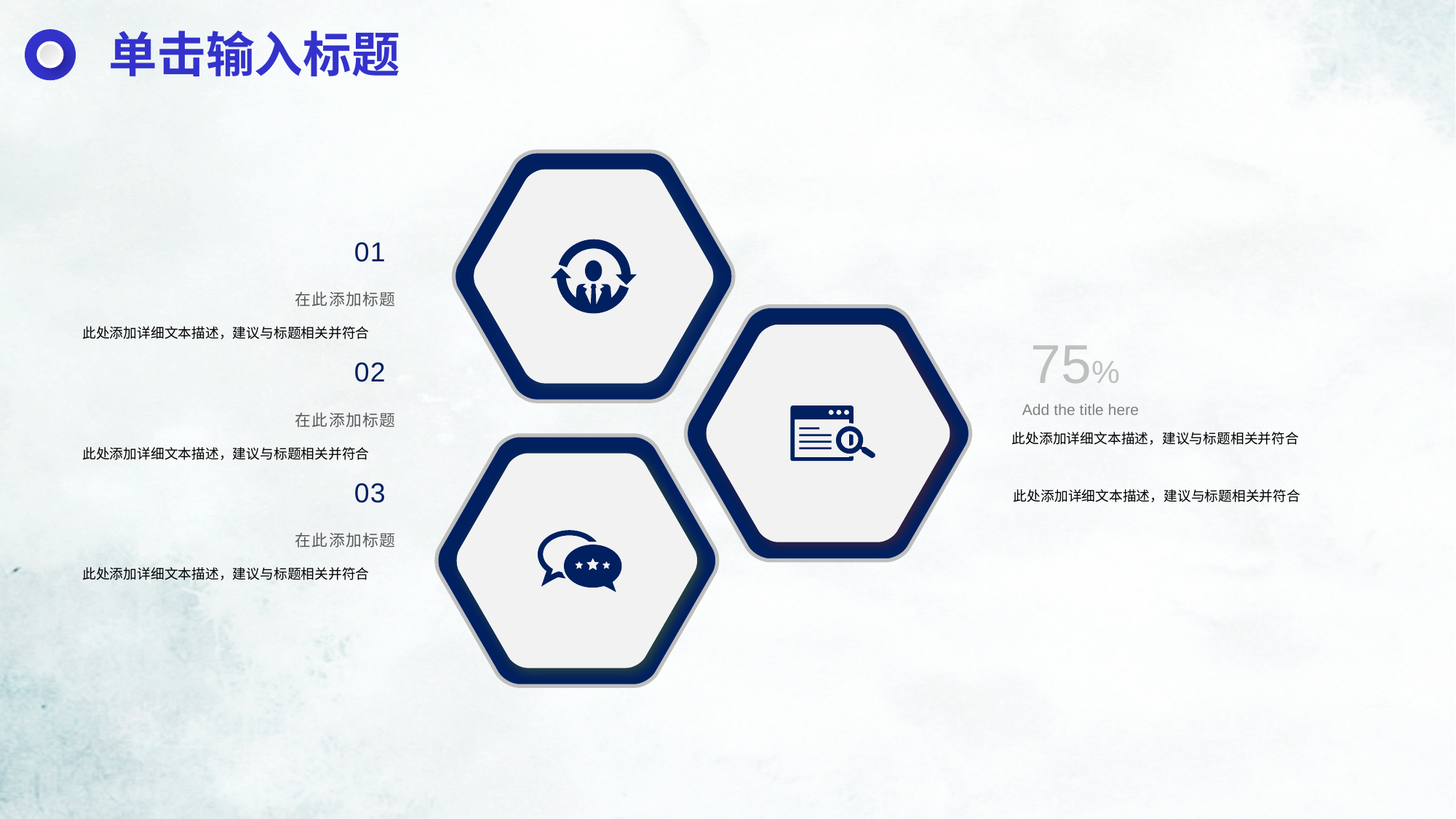

单击输入标题

01
在此添加标题
此处添加详细文本描述，建议与标题相关并符合

75%
02
在此添加标题
此处添加详细文本描述，建议与标题相关并符合
Add the title here

此处添加详细文本描述，建议与标题相关并符合

03
在此添加标题
此处添加详细文本描述，建议与标题相关并符合
此处添加详细文本描述，建议与标题相关并符合